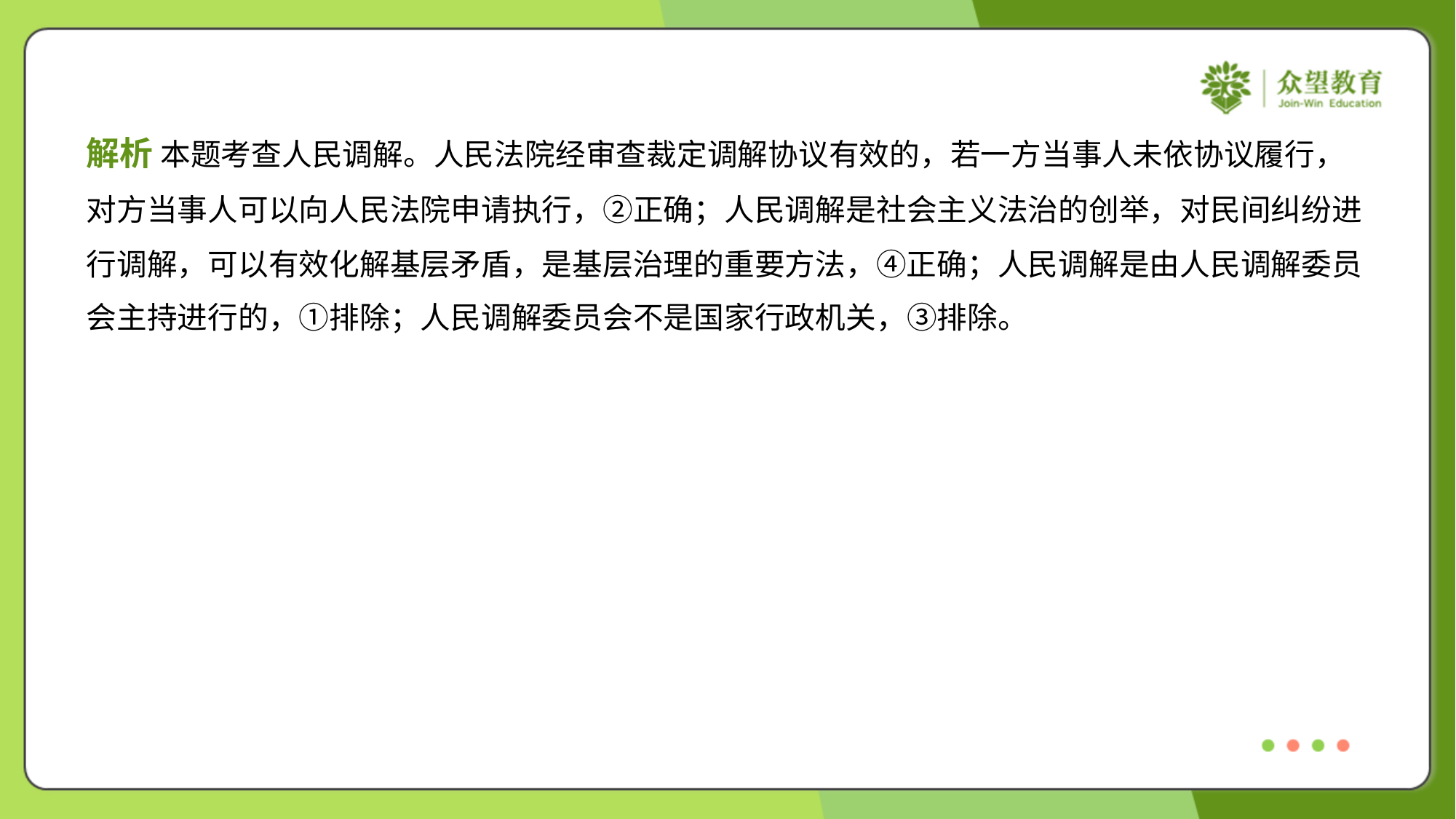

解析 本题考查人民调解。人民法院经审查裁定调解协议有效的，若一方当事人未依协议履行，
对方当事人可以向人民法院申请执行，②正确；人民调解是社会主义法治的创举，对民间纠纷进
行调解，可以有效化解基层矛盾，是基层治理的重要方法，④正确；人民调解是由人民调解委员
会主持进行的，①排除；人民调解委员会不是国家行政机关，③排除。